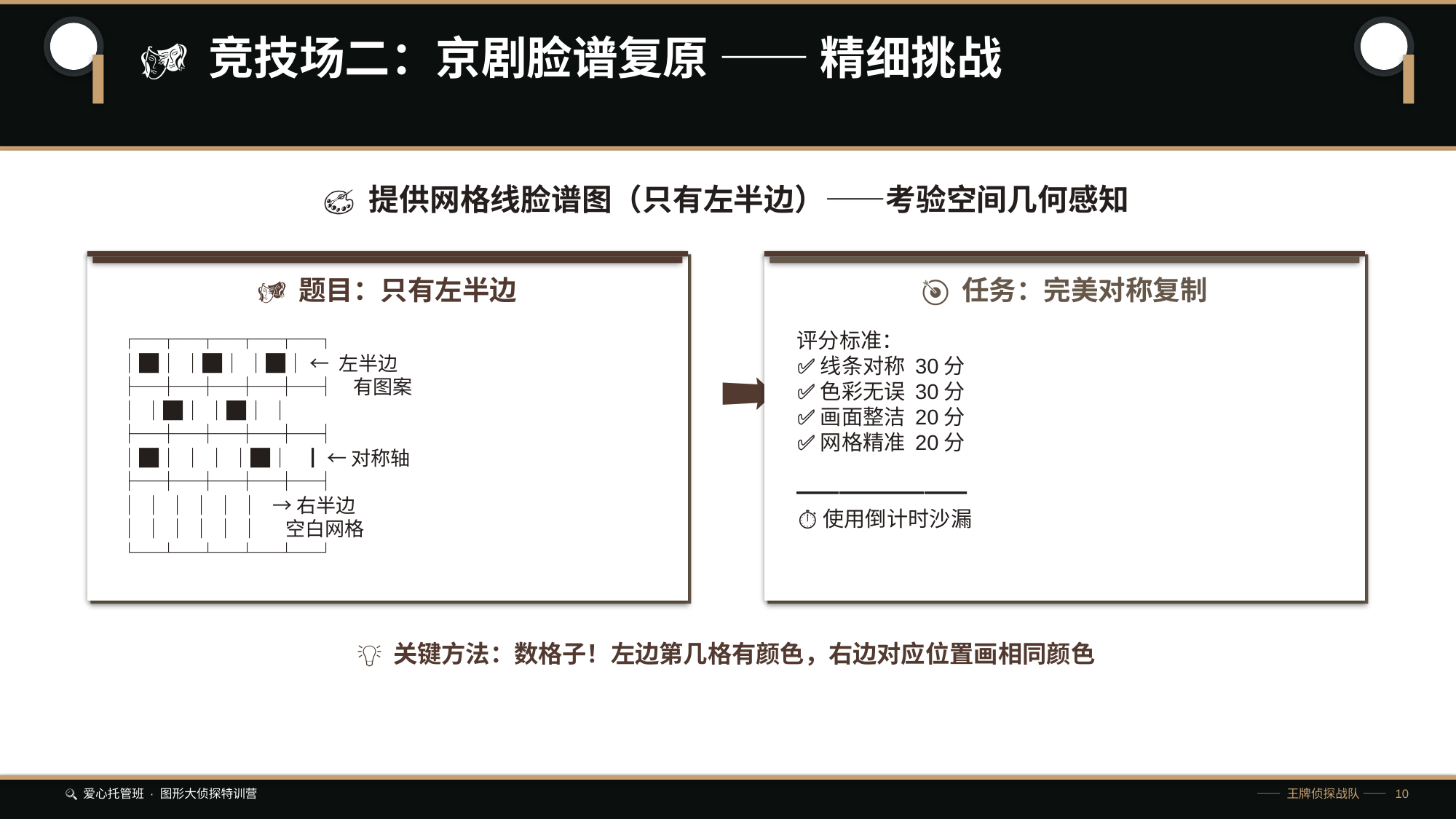

🎭 竞技场二：京剧脸谱复原 —— 精细挑战

🎨 提供网格线脸谱图（只有左半边）——考验空间几何感知

🎭 题目：只有左半边
🎯 任务：完美对称复制
┌─┬─┬─┬─┬─┐
│█│ │█│ │█│ ← 左半边
├─┼─┼─┼─┼─┤    有图案
│ │█│ │█│ │
├─┼─┼─┼─┼─┤
│█│ │ │ │█│   ┃ ← 对称轴
├─┼─┼─┼─┼─┤
│ │ │ │ │ │   → 右半边
│ │ │ │ │ │      空白网格
└─┴─┴─┴─┴─┘
评分标准：
✅ 线条对称 30分
✅ 色彩无误 30分
✅ 画面整洁 20分
✅ 网格精准 20分
━━━━━━━━
⏱ 使用倒计时沙漏
➡️
💡 关键方法：数格子！左边第几格有颜色，右边对应位置画相同颜色

🔍 爱心托管班 · 图形大侦探特训营
—— 王牌侦探战队 ——  10